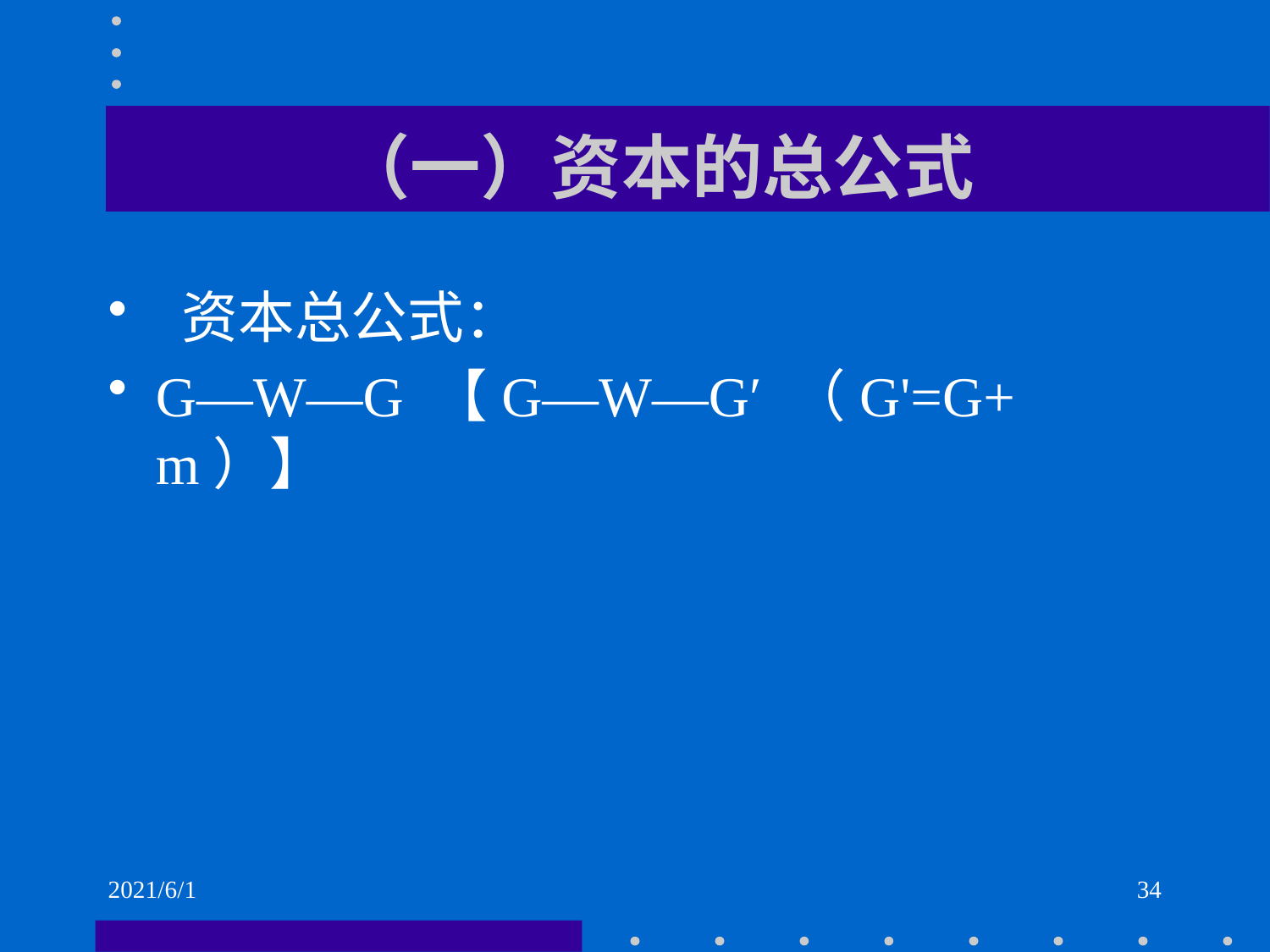

# （一）资本的总公式
 资本总公式：
G—W—G 【G—W—G′ （G'=G+m）】
2021/6/1
34